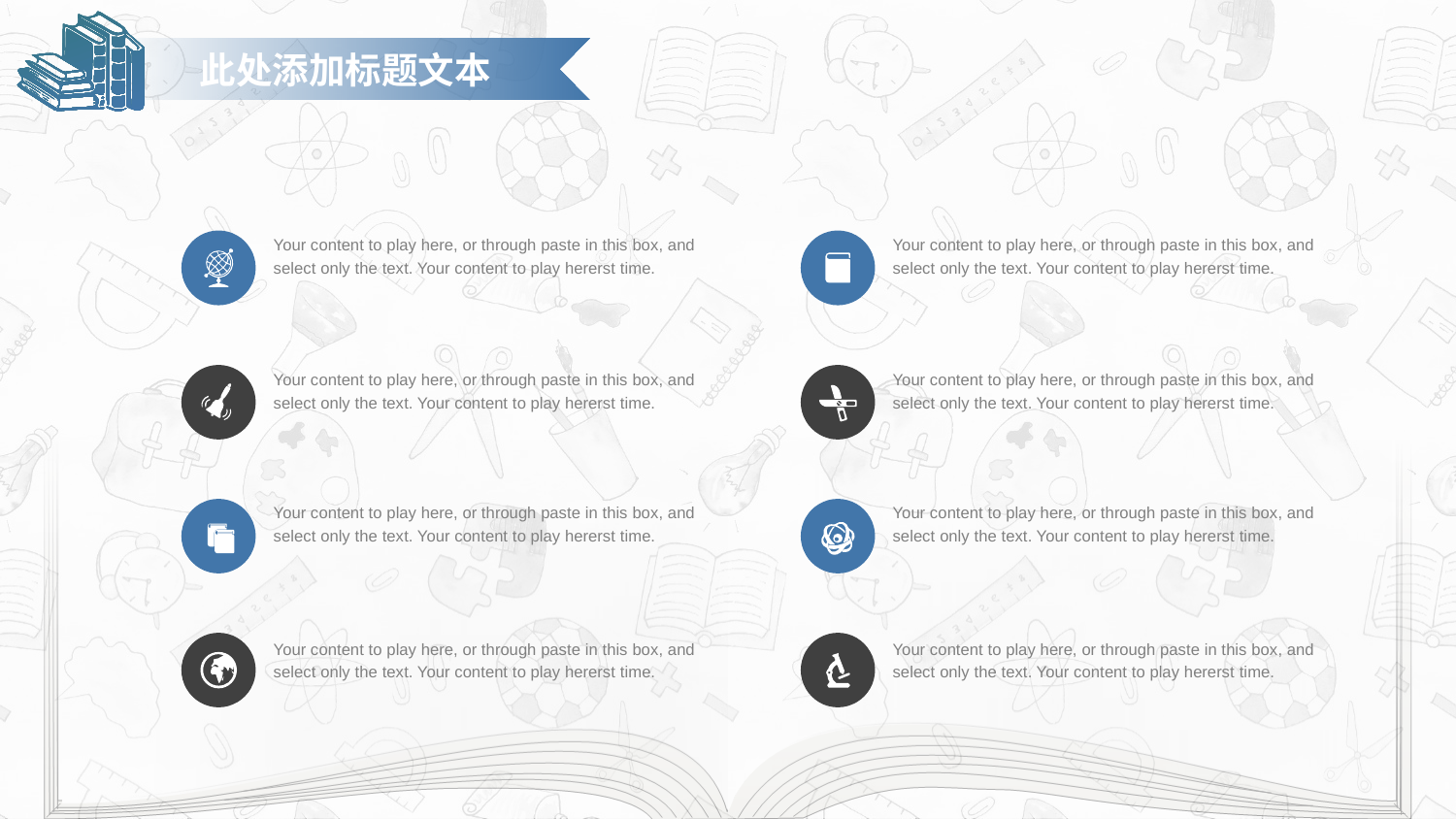

此处添加标题文本

Your content to play here, or through paste in this box, and select only the text. Your content to play hererst time.
Your content to play here, or through paste in this box, and select only the text. Your content to play hererst time.

Your content to play here, or through paste in this box, and select only the text. Your content to play hererst time.
Your content to play here, or through paste in this box, and select only the text. Your content to play hererst time.

Your content to play here, or through paste in this box, and select only the text. Your content to play hererst time.
Your content to play here, or through paste in this box, and select only the text. Your content to play hererst time.

Your content to play here, or through paste in this box, and select only the text. Your content to play hererst time.
Your content to play here, or through paste in this box, and select only the text. Your content to play hererst time.